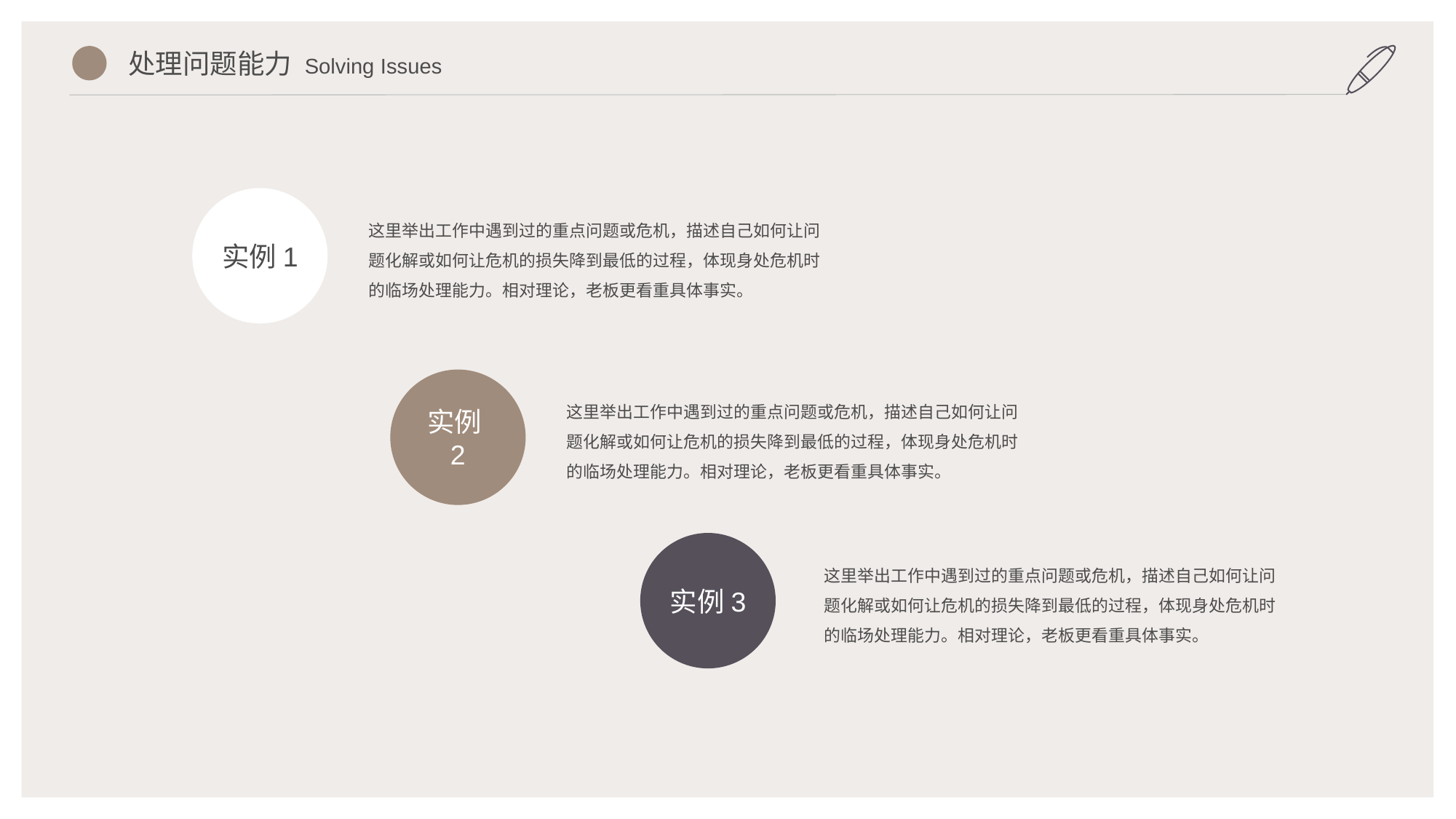

处理问题能力 Solving Issues

实例1
这里举出工作中遇到过的重点问题或危机，描述自己如何让问题化解或如何让危机的损失降到最低的过程，体现身处危机时的临场处理能力。相对理论，老板更看重具体事实。
实例2
这里举出工作中遇到过的重点问题或危机，描述自己如何让问题化解或如何让危机的损失降到最低的过程，体现身处危机时的临场处理能力。相对理论，老板更看重具体事实。
实例3
这里举出工作中遇到过的重点问题或危机，描述自己如何让问题化解或如何让危机的损失降到最低的过程，体现身处危机时的临场处理能力。相对理论，老板更看重具体事实。